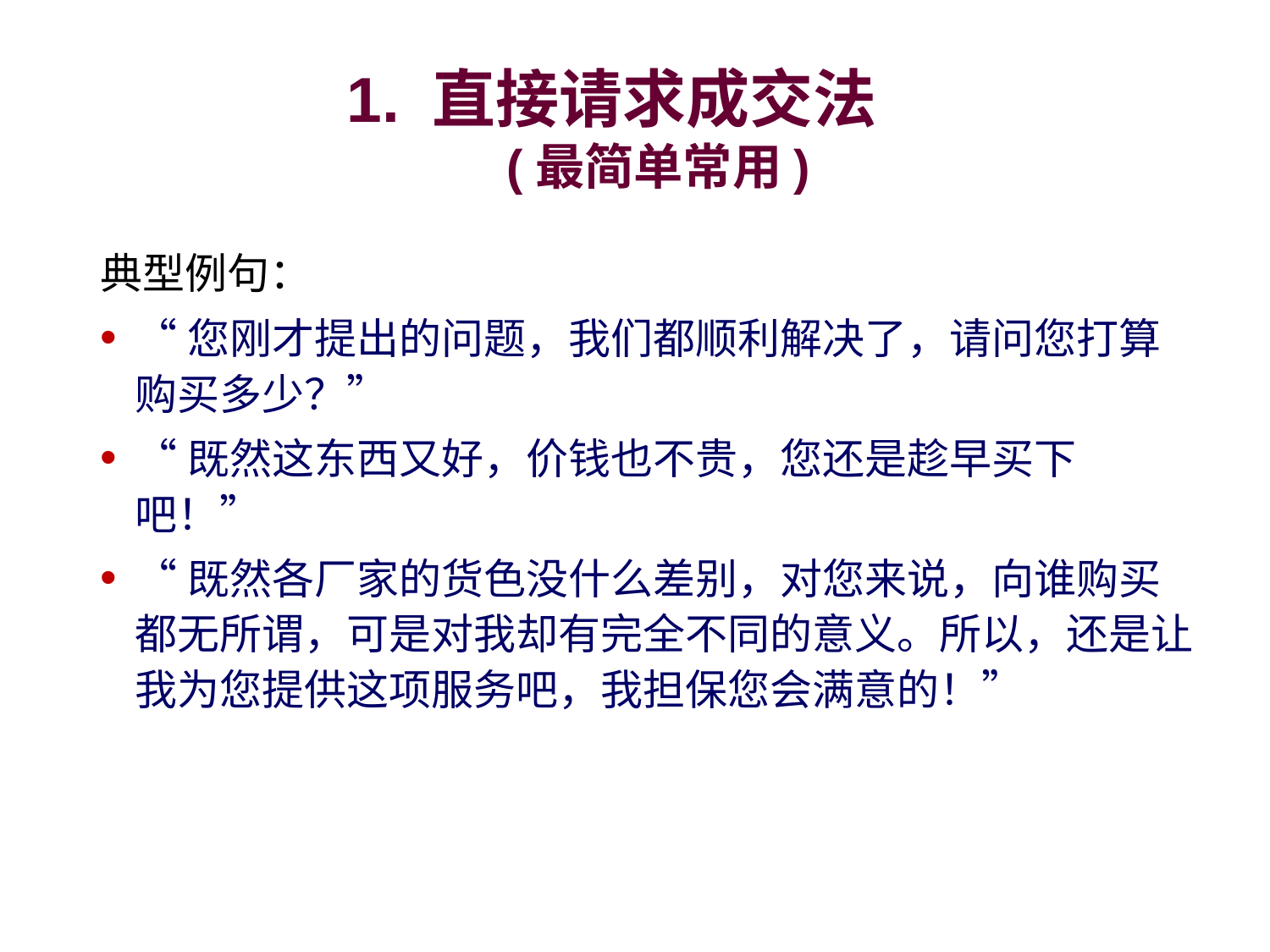

# 1. 直接请求成交法 (最简单常用)
典型例句：
“您刚才提出的问题，我们都顺利解决了，请问您打算购买多少？”
“既然这东西又好，价钱也不贵，您还是趁早买下吧！”
“既然各厂家的货色没什么差别，对您来说，向谁购买都无所谓，可是对我却有完全不同的意义。所以，还是让我为您提供这项服务吧，我担保您会满意的！”